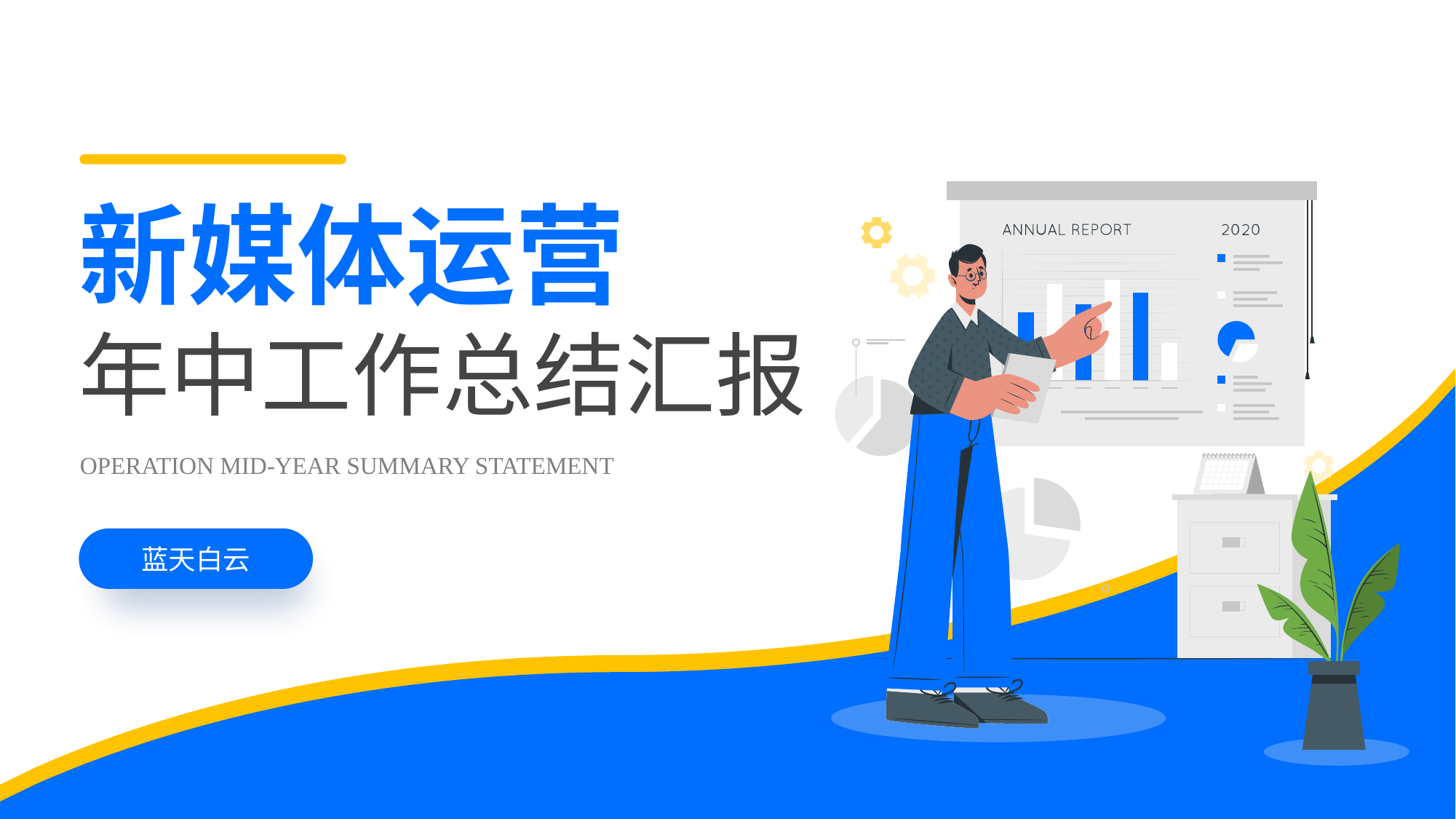

新媒体运营
年中工作总结汇报

OPERATION MID-YEAR SUMMARY STATEMENT
蓝天白云